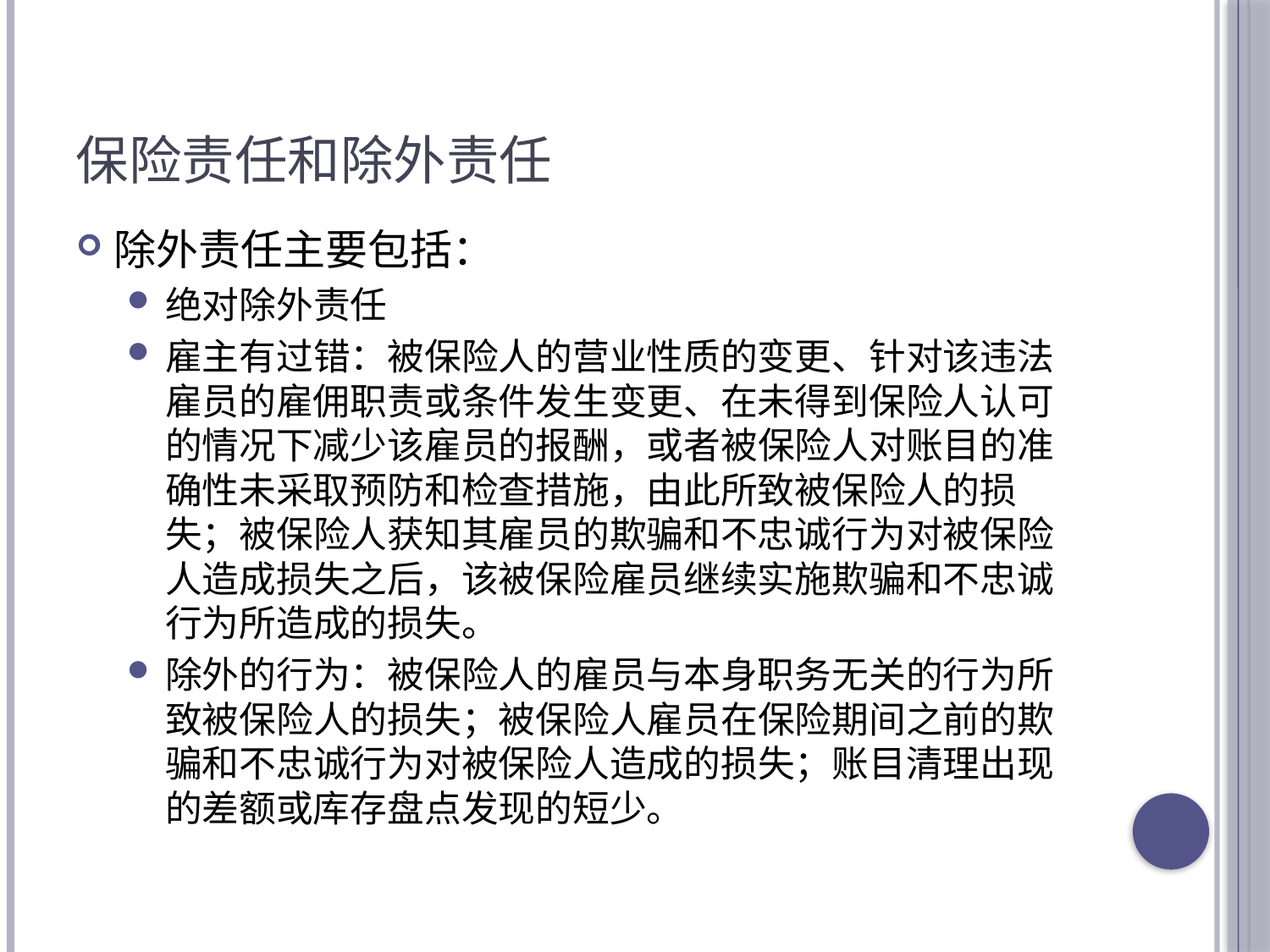

# 保险责任和除外责任
除外责任主要包括：
绝对除外责任
雇主有过错：被保险人的营业性质的变更、针对该违法雇员的雇佣职责或条件发生变更、在未得到保险人认可的情况下减少该雇员的报酬，或者被保险人对账目的准确性未采取预防和检查措施，由此所致被保险人的损失；被保险人获知其雇员的欺骗和不忠诚行为对被保险人造成损失之后，该被保险雇员继续实施欺骗和不忠诚行为所造成的损失。
除外的行为：被保险人的雇员与本身职务无关的行为所致被保险人的损失；被保险人雇员在保险期间之前的欺骗和不忠诚行为对被保险人造成的损失；账目清理出现的差额或库存盘点发现的短少。